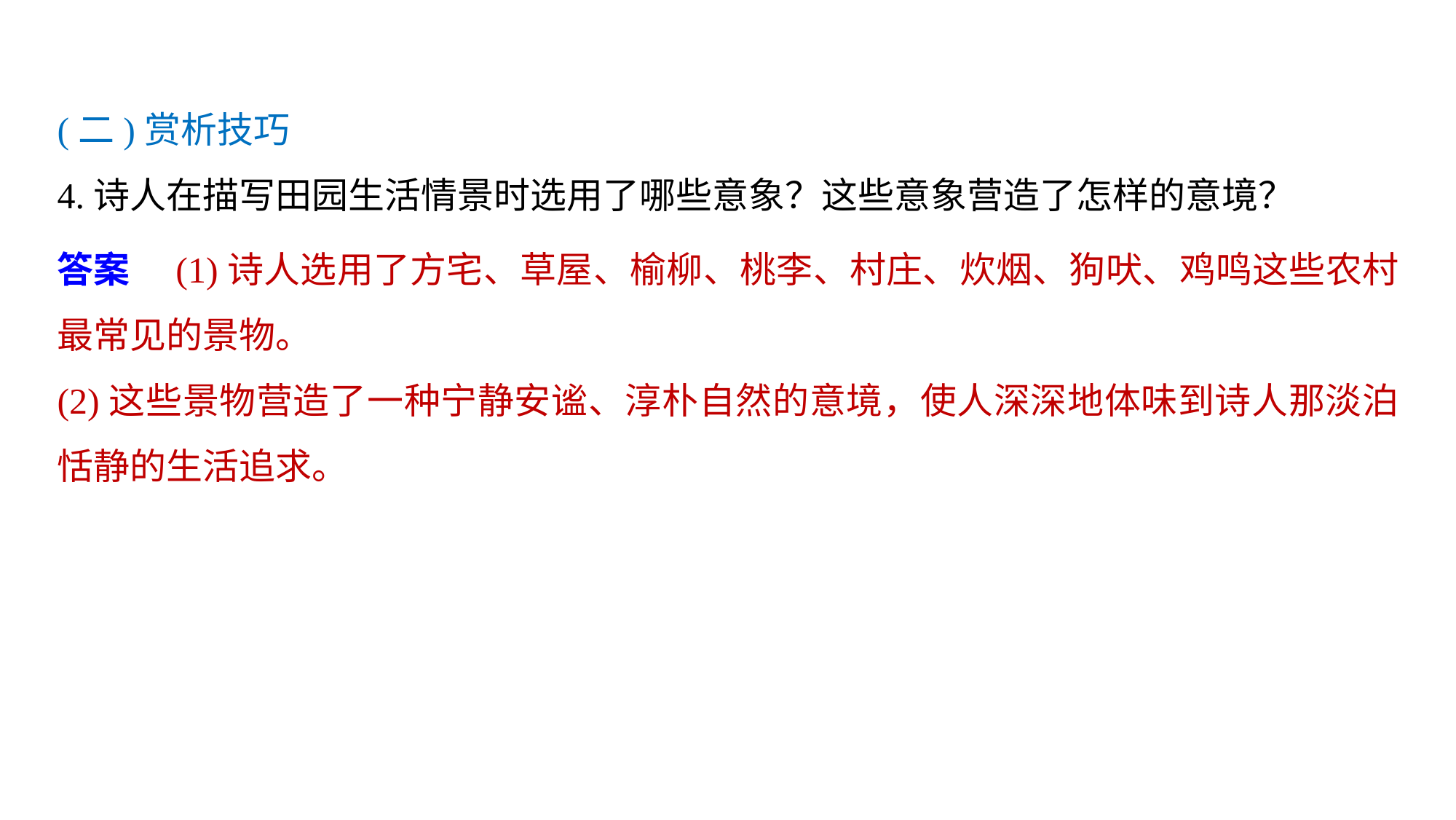

(二)赏析技巧
4.诗人在描写田园生活情景时选用了哪些意象？这些意象营造了怎样的意境？
答案　(1)诗人选用了方宅、草屋、榆柳、桃李、村庄、炊烟、狗吠、鸡鸣这些农村最常见的景物。
(2)这些景物营造了一种宁静安谧、淳朴自然的意境，使人深深地体味到诗人那淡泊恬静的生活追求。